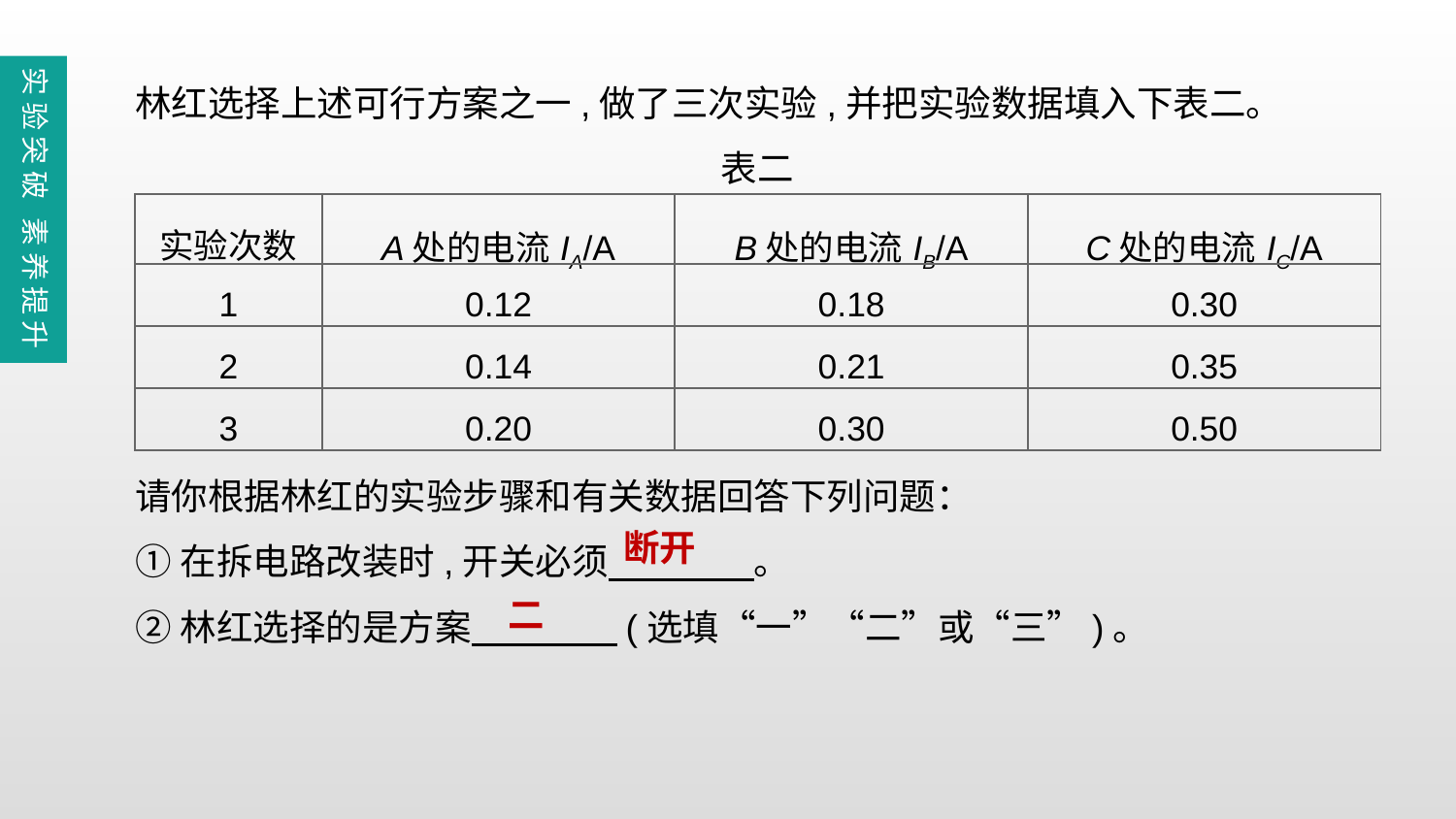

林红选择上述可行方案之一,做了三次实验,并把实验数据填入下表二。
表二

请你根据林红的实验步骤和有关数据回答下列问题：
①在拆电路改装时,开关必须　　　　。
②林红选择的是方案　　　　(选填“一”“二”或“三”)。

实验突破 素养提升
| 实验次数 | A处的电流IA/A | B处的电流IB/A | C处的电流IC/A |
| --- | --- | --- | --- |
| 1 | 0.12 | 0.18 | 0.30 |
| 2 | 0.14 | 0.21 | 0.35 |
| 3 | 0.20 | 0.30 | 0.50 |
断开
二